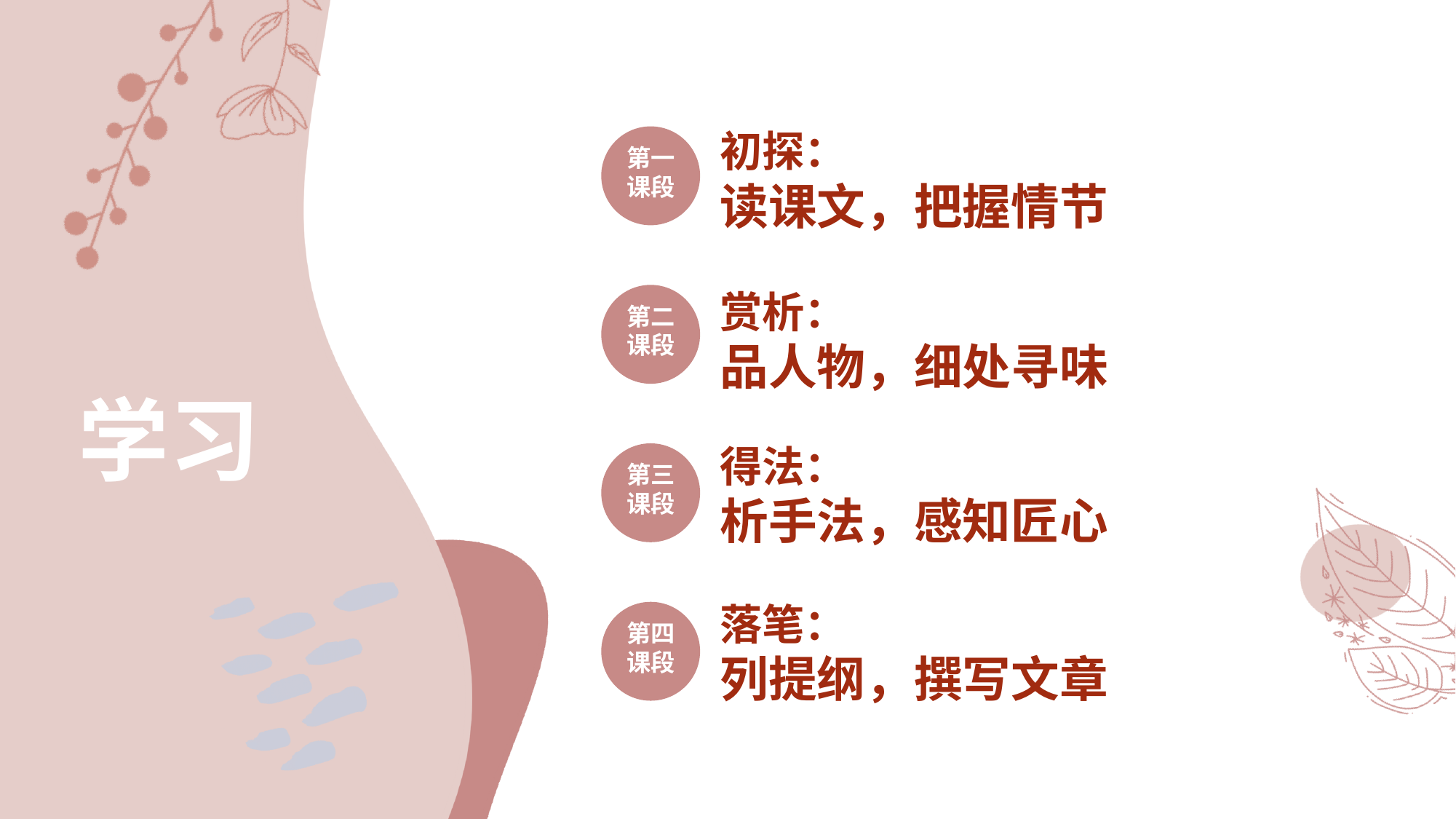

初探：
读课文，把握情节

第一课段
赏析：
品人物，细处寻味

第二课段
学习
得法：
析手法，感知匠心

第三课段
落笔：
列提纲，撰写文章

第四课段